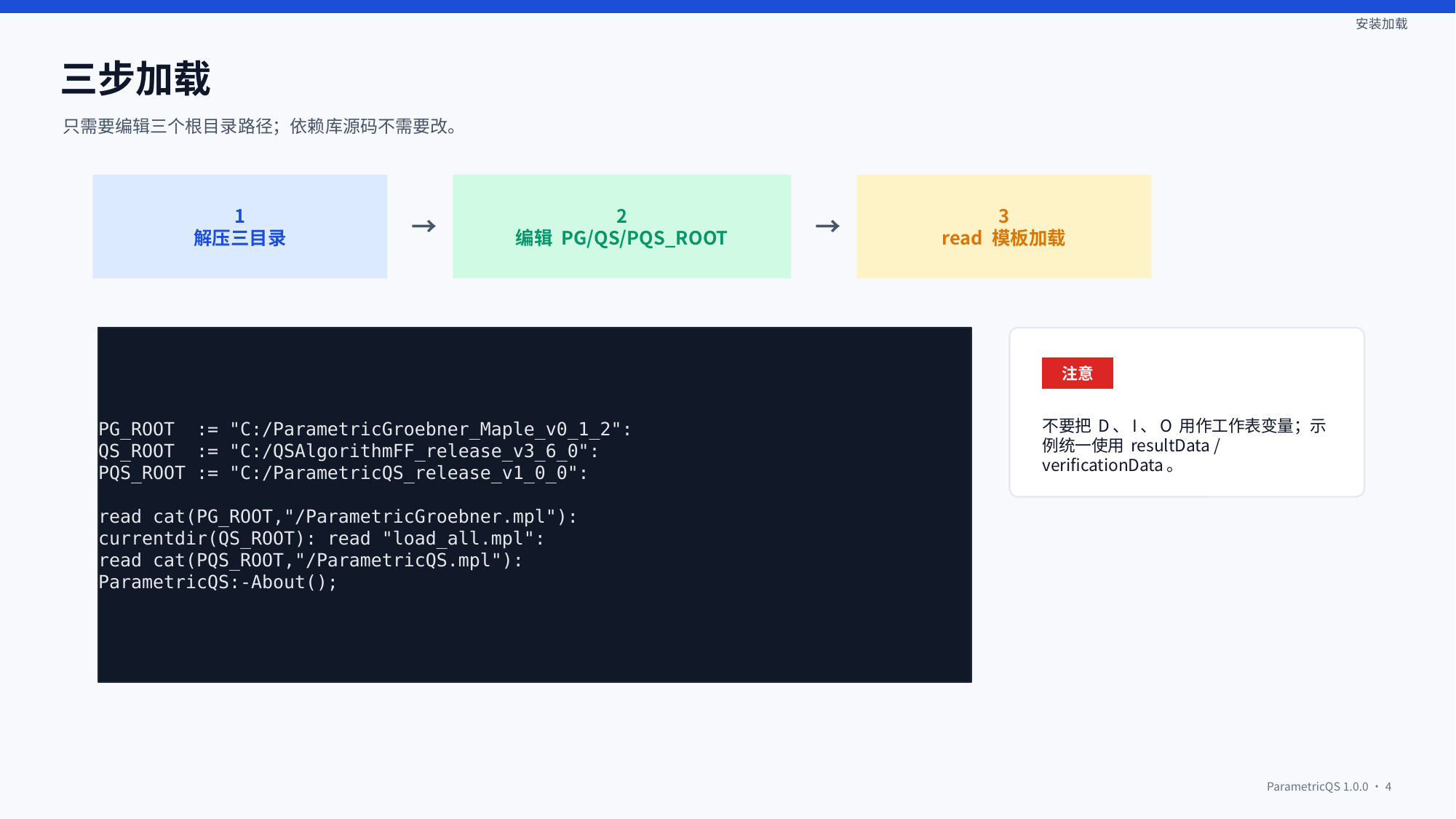

安装加载
三步加载
只需要编辑三个根目录路径；依赖库源码不需要改。
1
解压三目录
2
编辑 PG/QS/PQS_ROOT
3
read 模板加载
→
→
PG_ROOT  := "C:/ParametricGroebner_Maple_v0_1_2":
QS_ROOT  := "C:/QSAlgorithmFF_release_v3_6_0":
PQS_ROOT := "C:/ParametricQS_release_v1_0_0":

read cat(PG_ROOT,"/ParametricGroebner.mpl"):
currentdir(QS_ROOT): read "load_all.mpl":
read cat(PQS_ROOT,"/ParametricQS.mpl"):
ParametricQS:-About();

注意
不要把 D、I、O 用作工作表变量；示例统一使用 resultData / verificationData。
ParametricQS 1.0.0 · 4